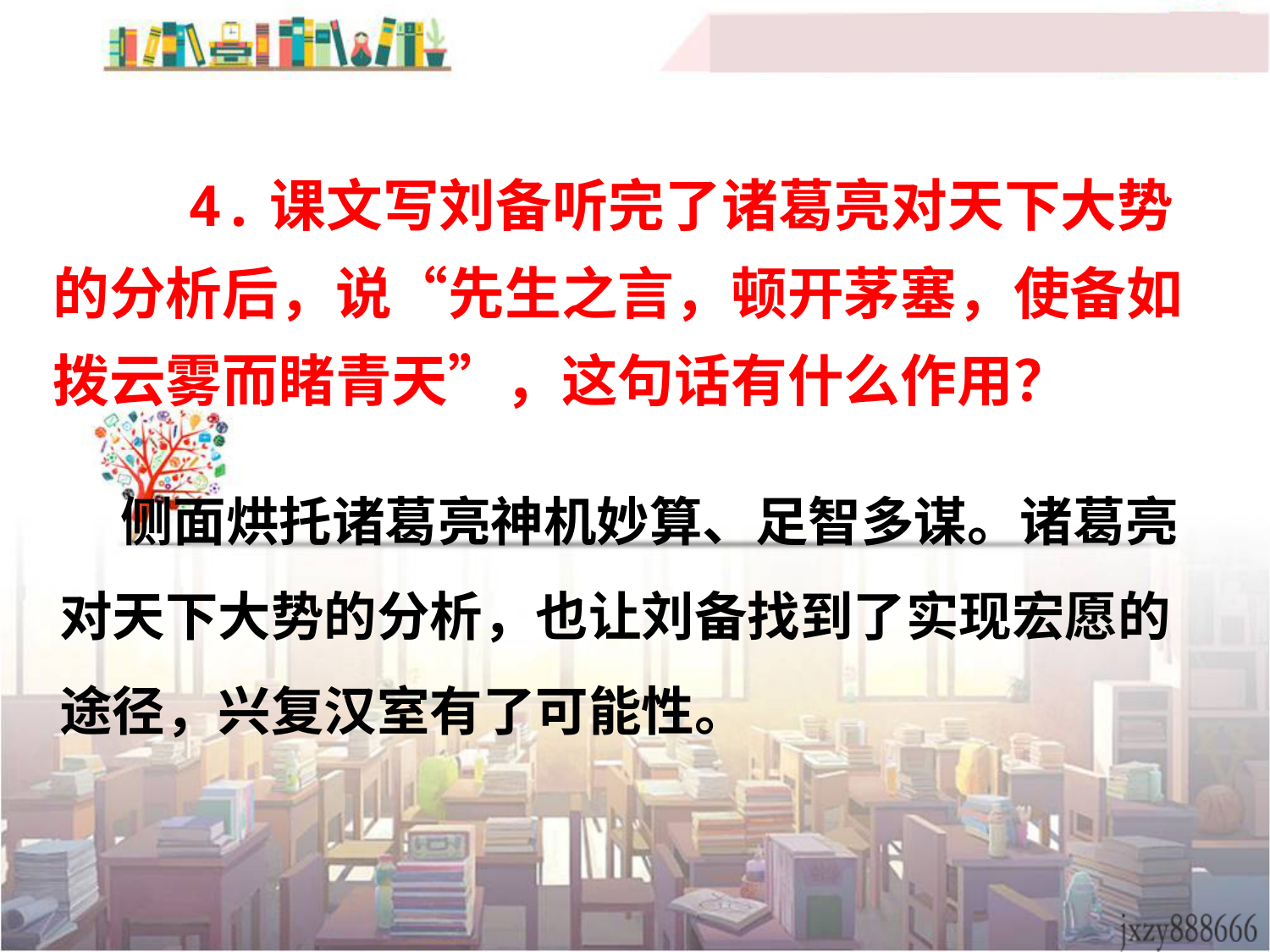

4.课文写刘备听完了诸葛亮对天下大势的分析后，说“先生之言，顿开茅塞，使备如拨云雾而睹青天”，这句话有什么作用？
    侧面烘托诸葛亮神机妙算、足智多谋。诸葛亮对天下大势的分析，也让刘备找到了实现宏愿的途径，兴复汉室有了可能性。